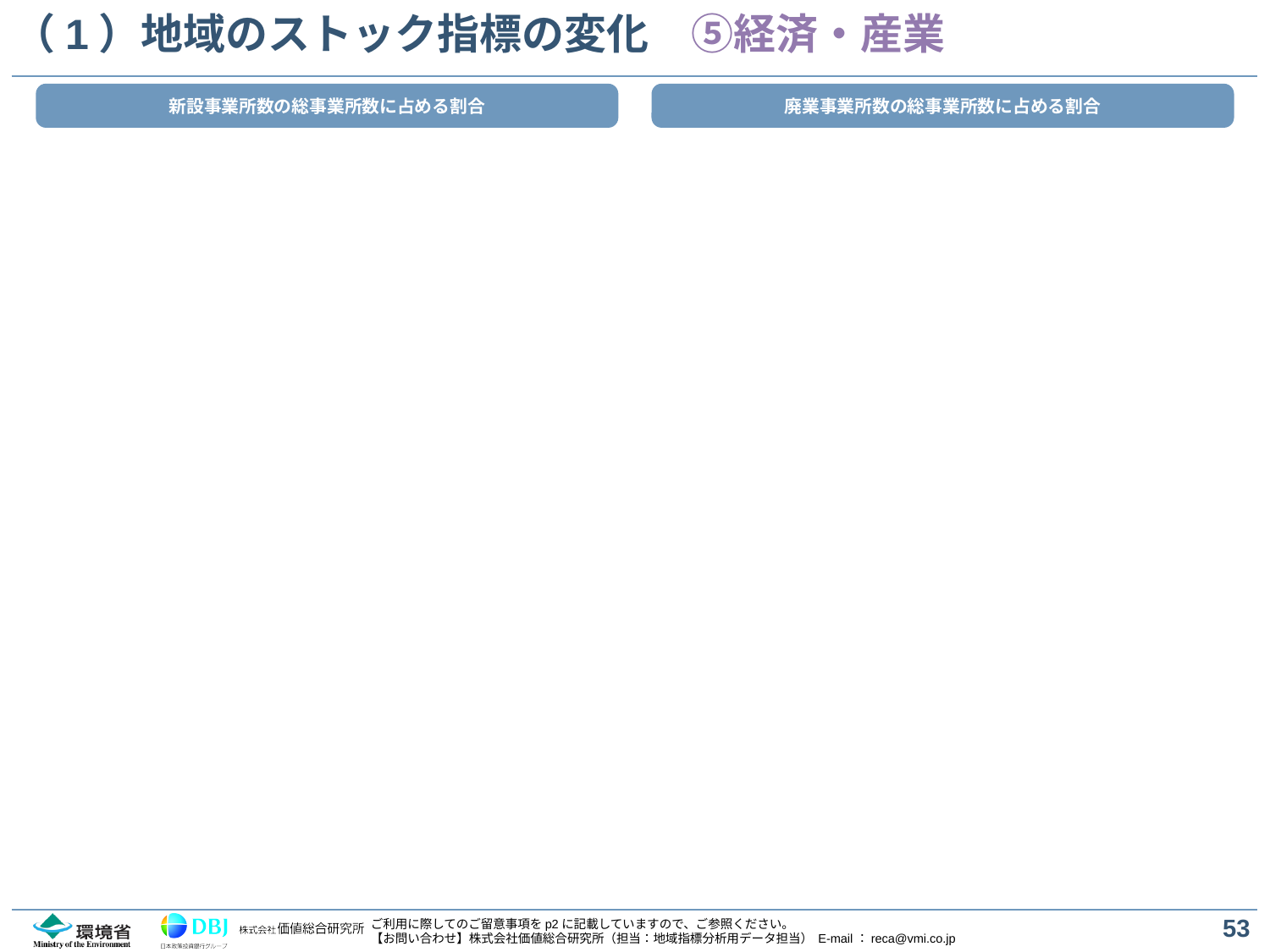

# （1）地域のストック指標の変化　⑤経済・産業
新設事業所数の総事業所数に占める割合
廃業事業所数の総事業所数に占める割合
53